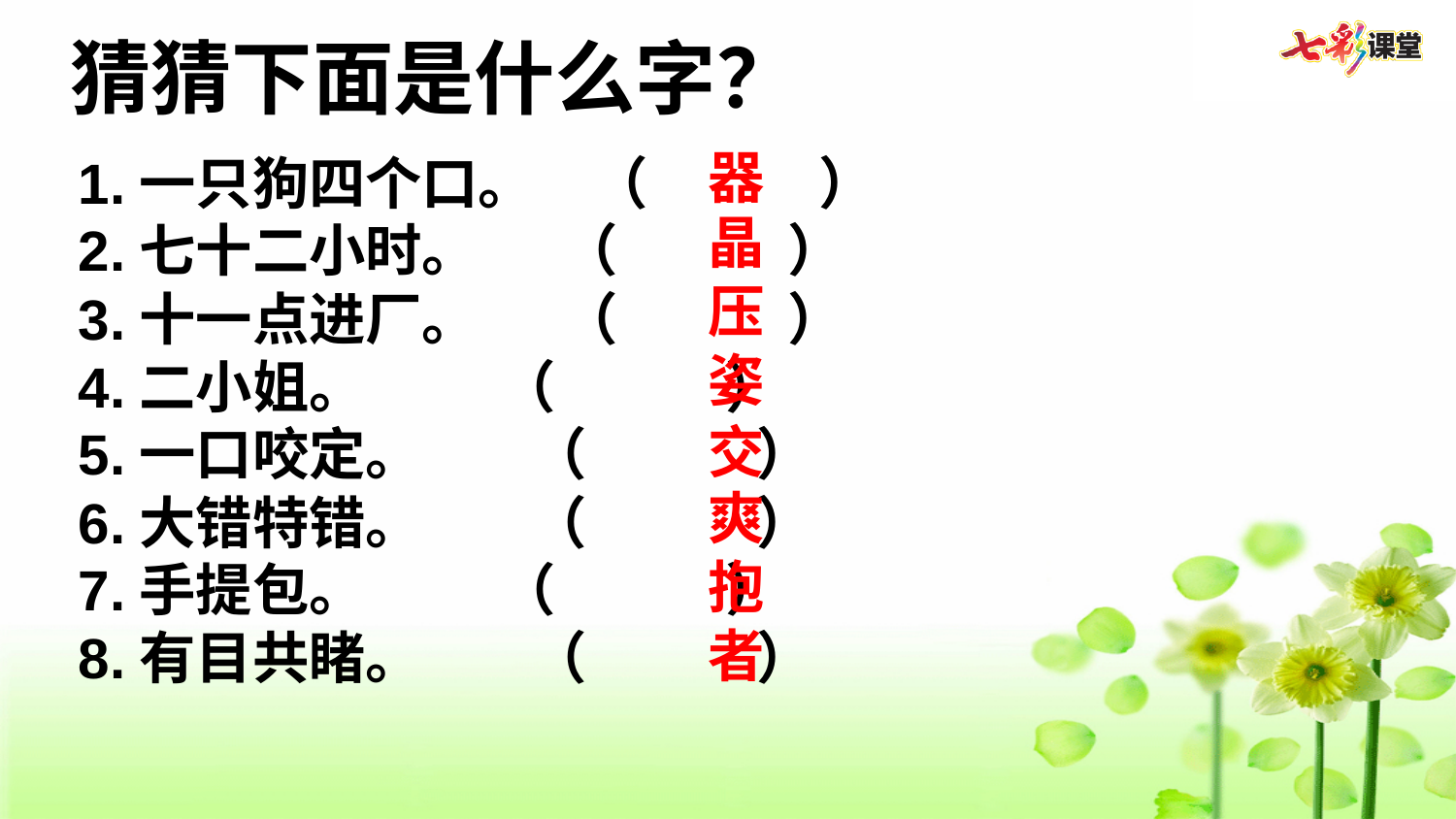

猜猜下面是什么字？
器
1.一只狗四个口。  （      ）
2.七十二小时。    （      ）
3.十一点进厂。    （      ）
4.二小姐。        （      ）
5.一口咬定。      （      ）
6.大错特错。      （      ）
7.手提包。        （      ）
8.有目共睹。      （      ）
晶
压
姿
交
爽
抱
者